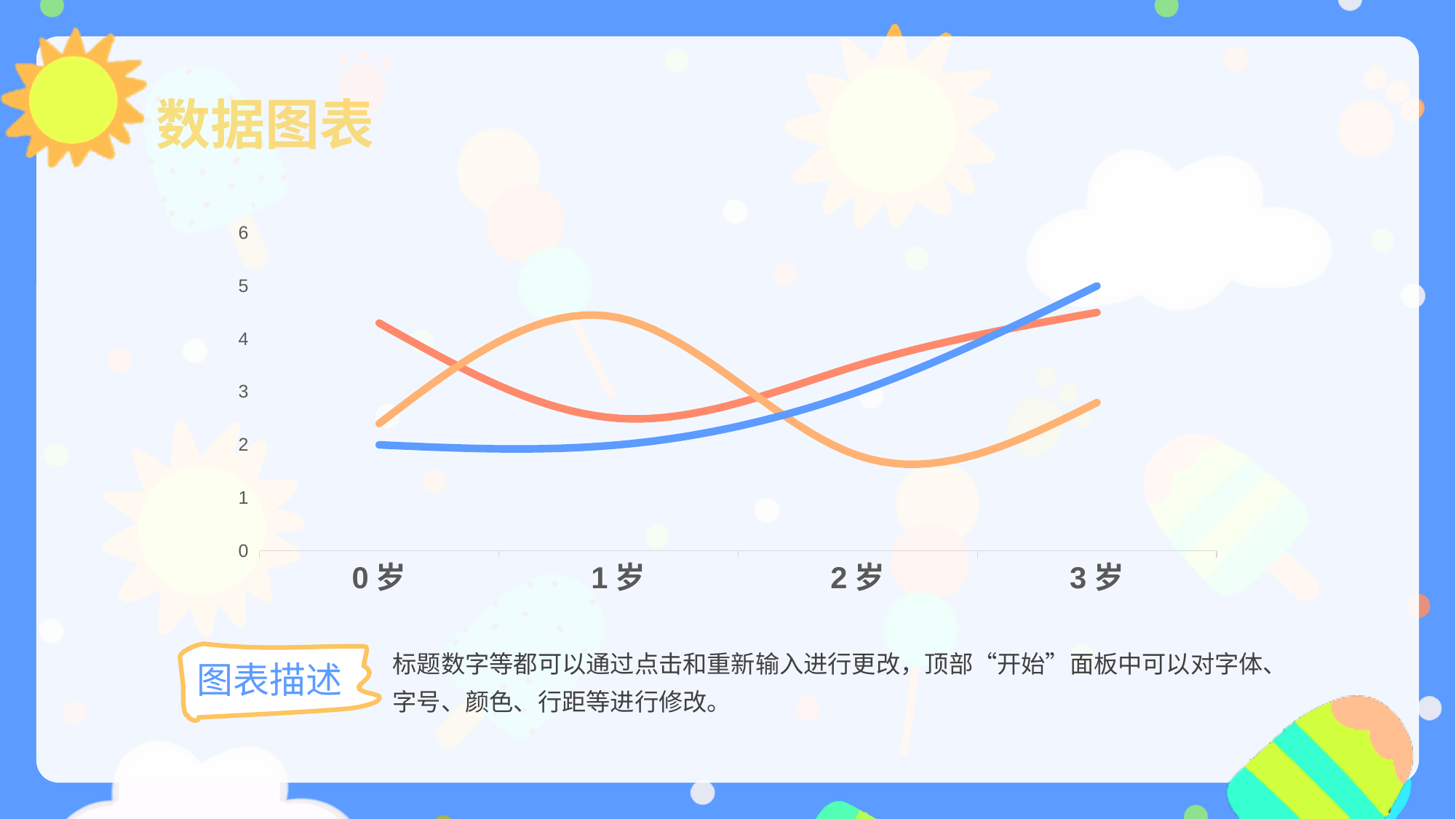

数据图表

### Chart

| Category |  名称一 | 名称二 | 名称三 |
|---|---|---|---|
| 0岁 | 4.3 | 2.4 | 2.0 |
| 1岁 | 2.5 | 4.4 | 2.0 |
| 2岁 | 3.5 | 1.8 | 3.0 |
| 3岁 | 4.5 | 2.8 | 5.0 |
标题数字等都可以通过点击和重新输入进行更改，顶部“开始”面板中可以对字体、字号、颜色、行距等进行修改。

图表描述